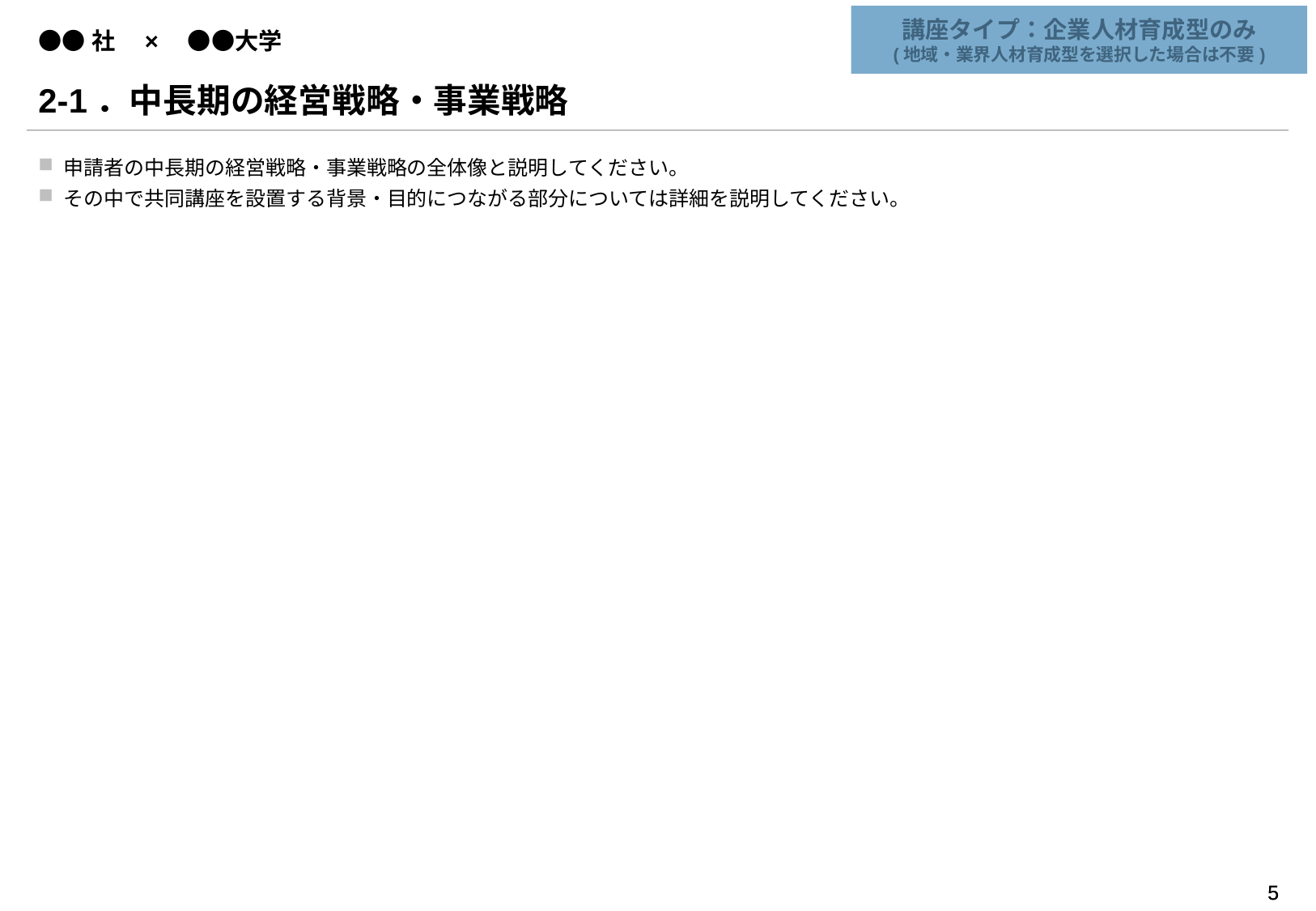

講座タイプ：企業人材育成型のみ
(地域・業界人材育成型を選択した場合は不要)
# ●●社　×　●●大学
2-1．中長期の経営戦略・事業戦略
申請者の中長期の経営戦略・事業戦略の全体像と説明してください。
その中で共同講座を設置する背景・目的につながる部分については詳細を説明してください。